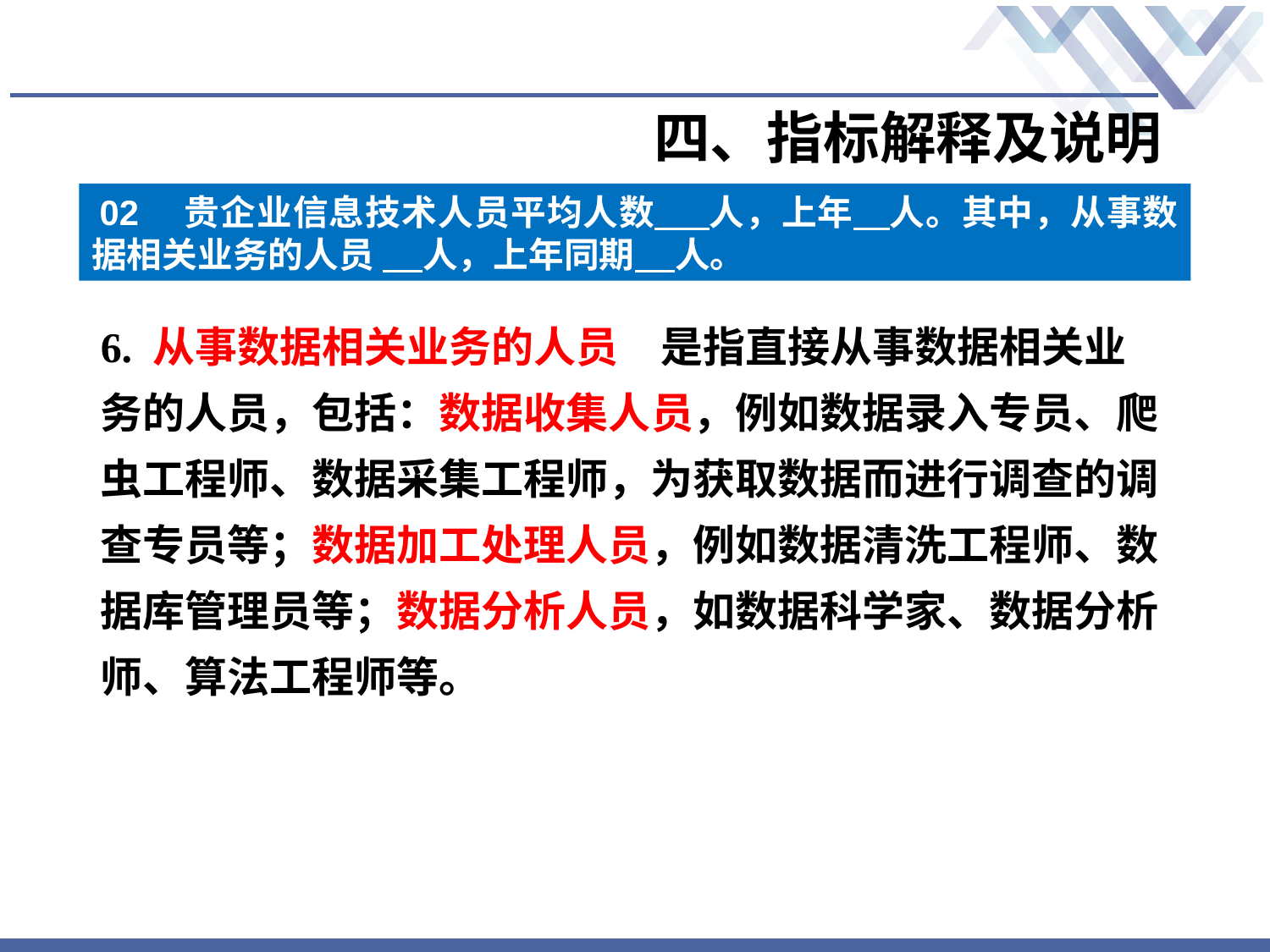

四、指标解释及说明
02　贵企业信息技术人员平均人数      人，上年    人。其中，从事数据相关业务的人员      人，上年同期     人。
6. 从事数据相关业务的人员　是指直接从事数据相关业务的人员，包括：数据收集人员，例如数据录入专员、爬虫工程师、数据采集工程师，为获取数据而进行调查的调查专员等；数据加工处理人员，例如数据清洗工程师、数据库管理员等；数据分析人员，如数据科学家、数据分析师、算法工程师等。